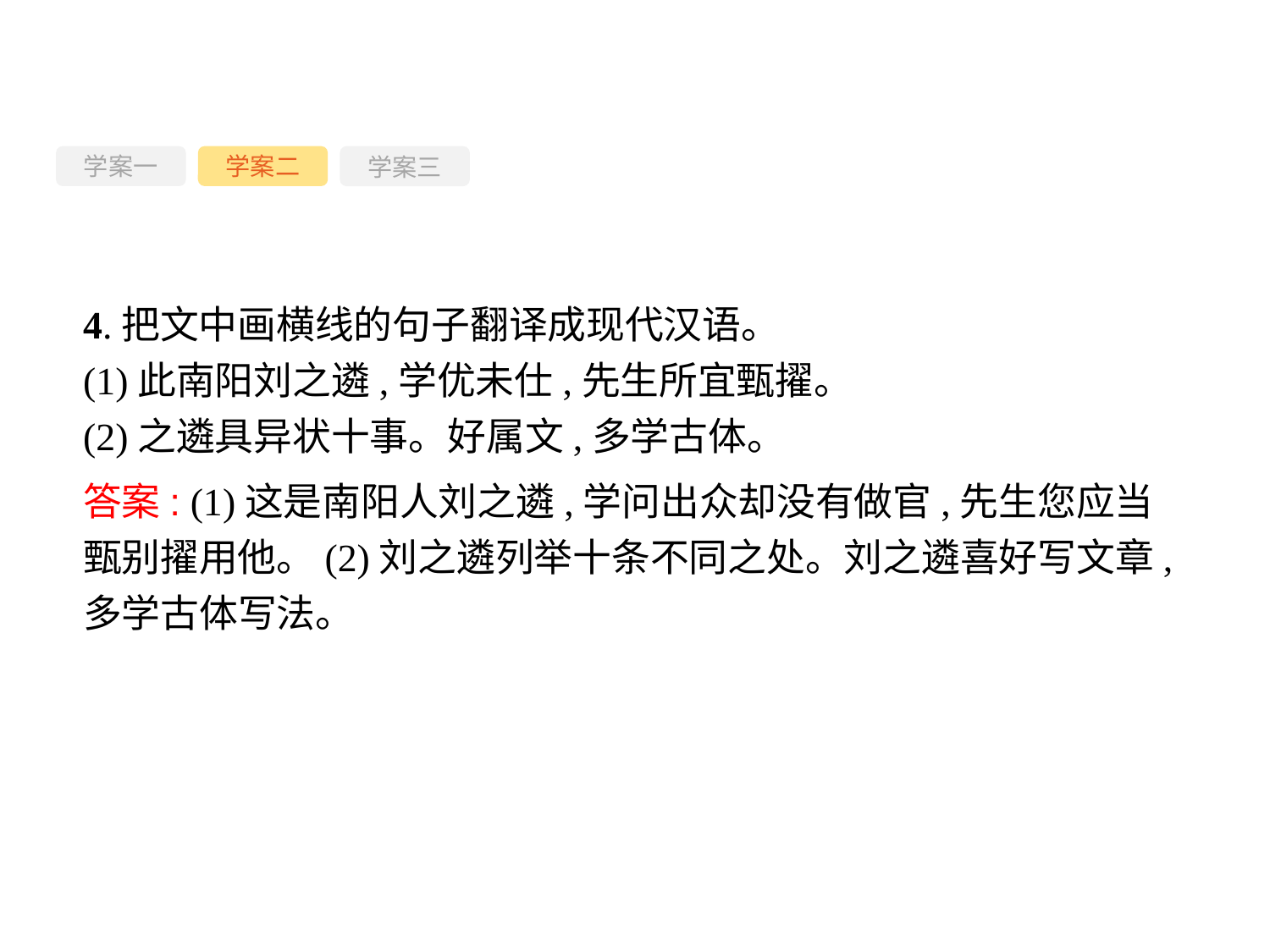

学案一
学案三
学案二
4.把文中画横线的句子翻译成现代汉语。
(1)此南阳刘之遴,学优未仕,先生所宜甄擢。
(2)之遴具异状十事。好属文,多学古体。
答案: (1)这是南阳人刘之遴,学问出众却没有做官,先生您应当甄别擢用他。(2)刘之遴列举十条不同之处。刘之遴喜好写文章,多学古体写法。
-142-